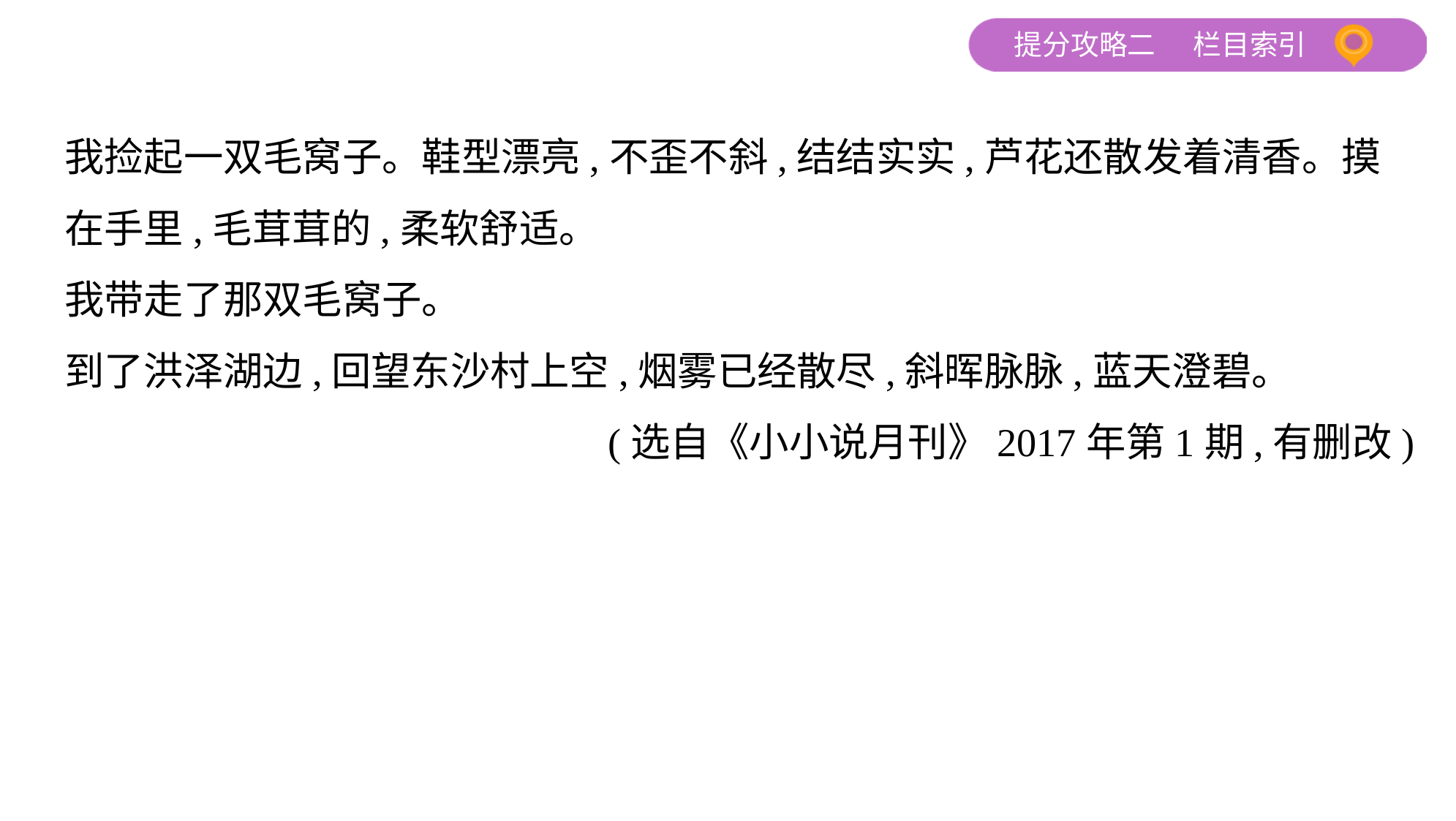

我捡起一双毛窝子。鞋型漂亮,不歪不斜,结结实实,芦花还散发着清香。摸
在手里,毛茸茸的,柔软舒适。
我带走了那双毛窝子。
到了洪泽湖边,回望东沙村上空,烟雾已经散尽,斜晖脉脉,蓝天澄碧。
                                                       (选自《小小说月刊》2017年第1期,有删改)